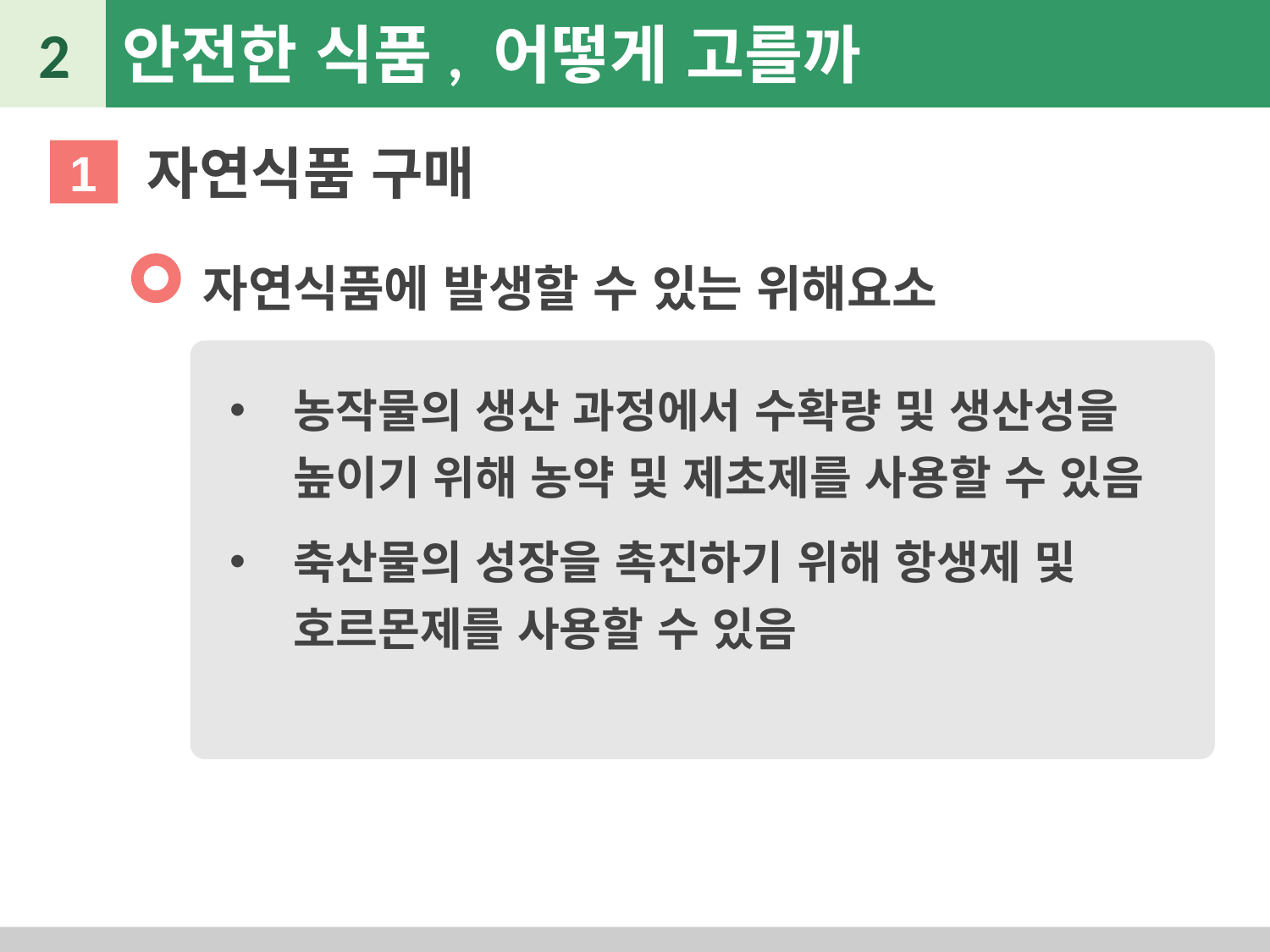

2
안전한 식품, 어떻게 고를까
자연식품 구매
1
자연식품에 발생할 수 있는 위해요소

농작물의 생산 과정에서 수확량 및 생산성을 높이기 위해 농약 및 제초제를 사용할 수 있음
축산물의 성장을 촉진하기 위해 항생제 및 호르몬제를 사용할 수 있음